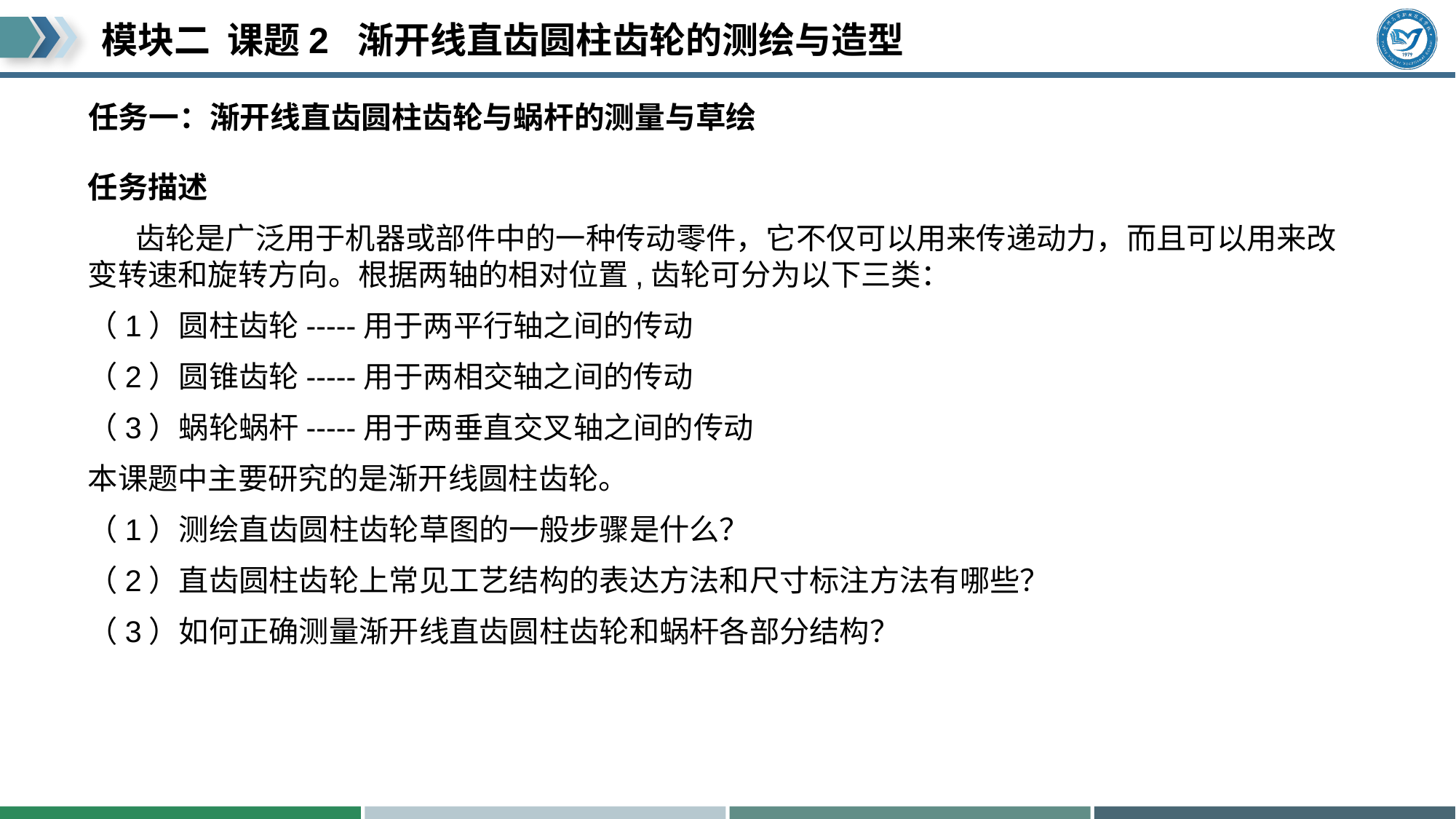

# 任务一：渐开线直齿圆柱齿轮与蜗杆的测量与草绘
任务描述
      齿轮是广泛用于机器或部件中的一种传动零件，它不仅可以用来传递动力，而且可以用来改变转速和旋转方向。根据两轴的相对位置,齿轮可分为以下三类：
（1）圆柱齿轮-----用于两平行轴之间的传动
（2）圆锥齿轮-----用于两相交轴之间的传动
（3）蜗轮蜗杆-----用于两垂直交叉轴之间的传动
本课题中主要研究的是渐开线圆柱齿轮。
（1）测绘直齿圆柱齿轮草图的一般步骤是什么？
（2）直齿圆柱齿轮上常见工艺结构的表达方法和尺寸标注方法有哪些？
（3）如何正确测量渐开线直齿圆柱齿轮和蜗杆各部分结构？